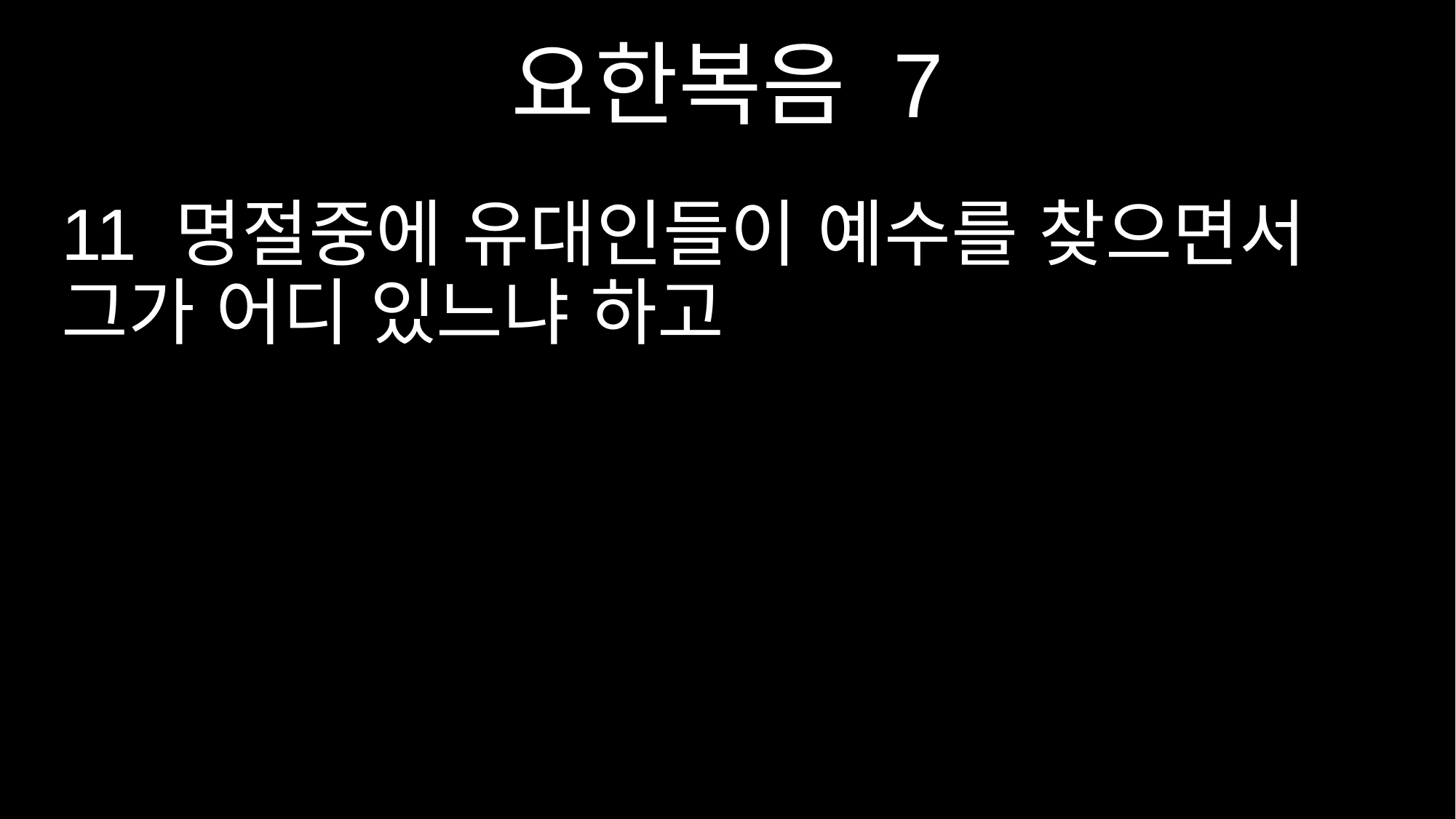

요한복음 7
11 명절중에 유대인들이 예수를 찾으면서 그가 어디 있느냐 하고